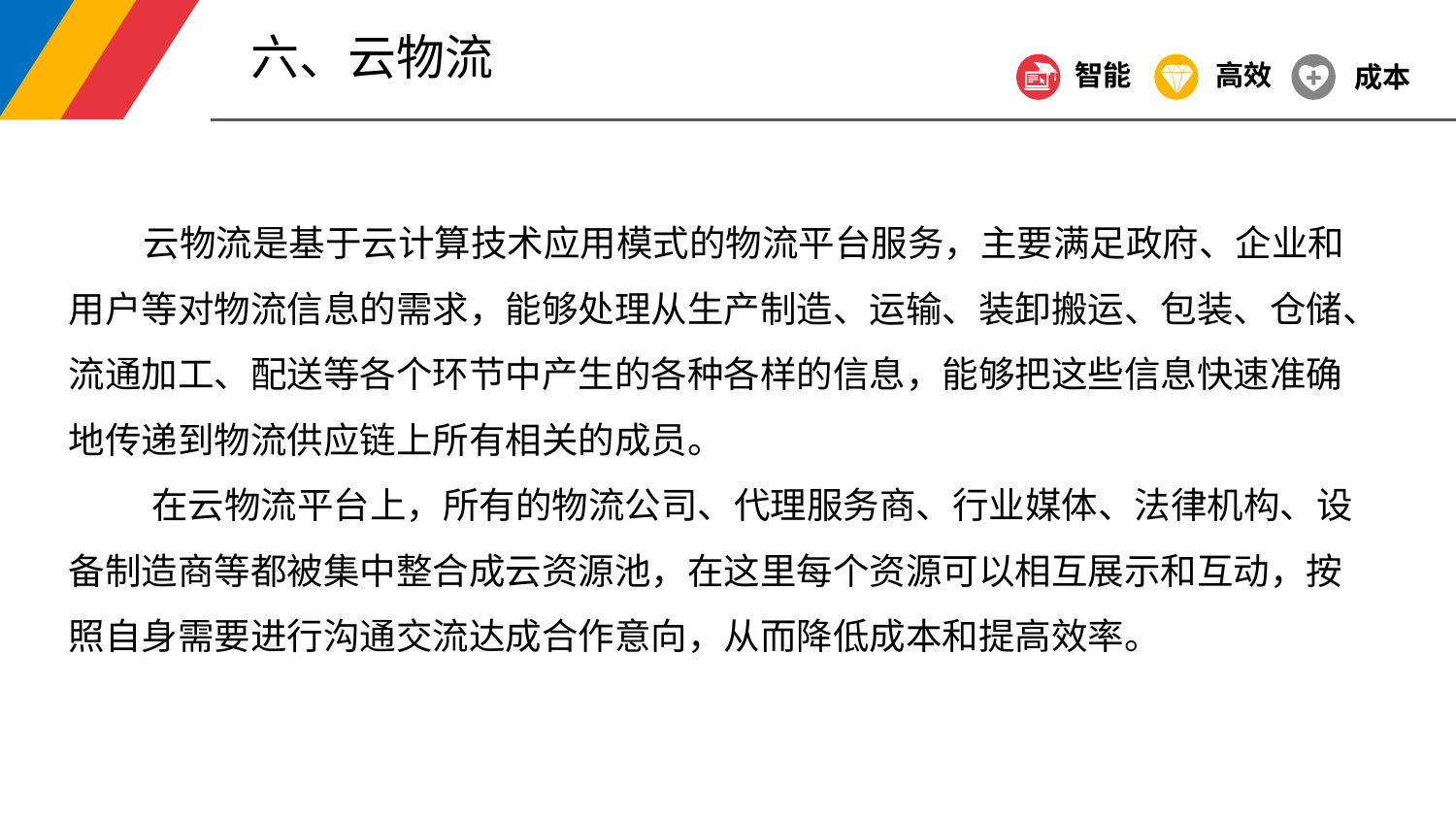

六、云物流
智能
高效
成本
        云物流是基于云计算技术应用模式的物流平台服务，主要满足政府、企业和用户等对物流信息的需求，能够处理从生产制造、运输、装卸搬运、包装、仓储、流通加工、配送等各个环节中产生的各种各样的信息，能够把这些信息快速准确地传递到物流供应链上所有相关的成员。
         在云物流平台上，所有的物流公司、代理服务商、行业媒体、法律机构、设备制造商等都被集中整合成云资源池，在这里每个资源可以相互展示和互动，按照自身需要进行沟通交流达成合作意向，从而降低成本和提高效率。